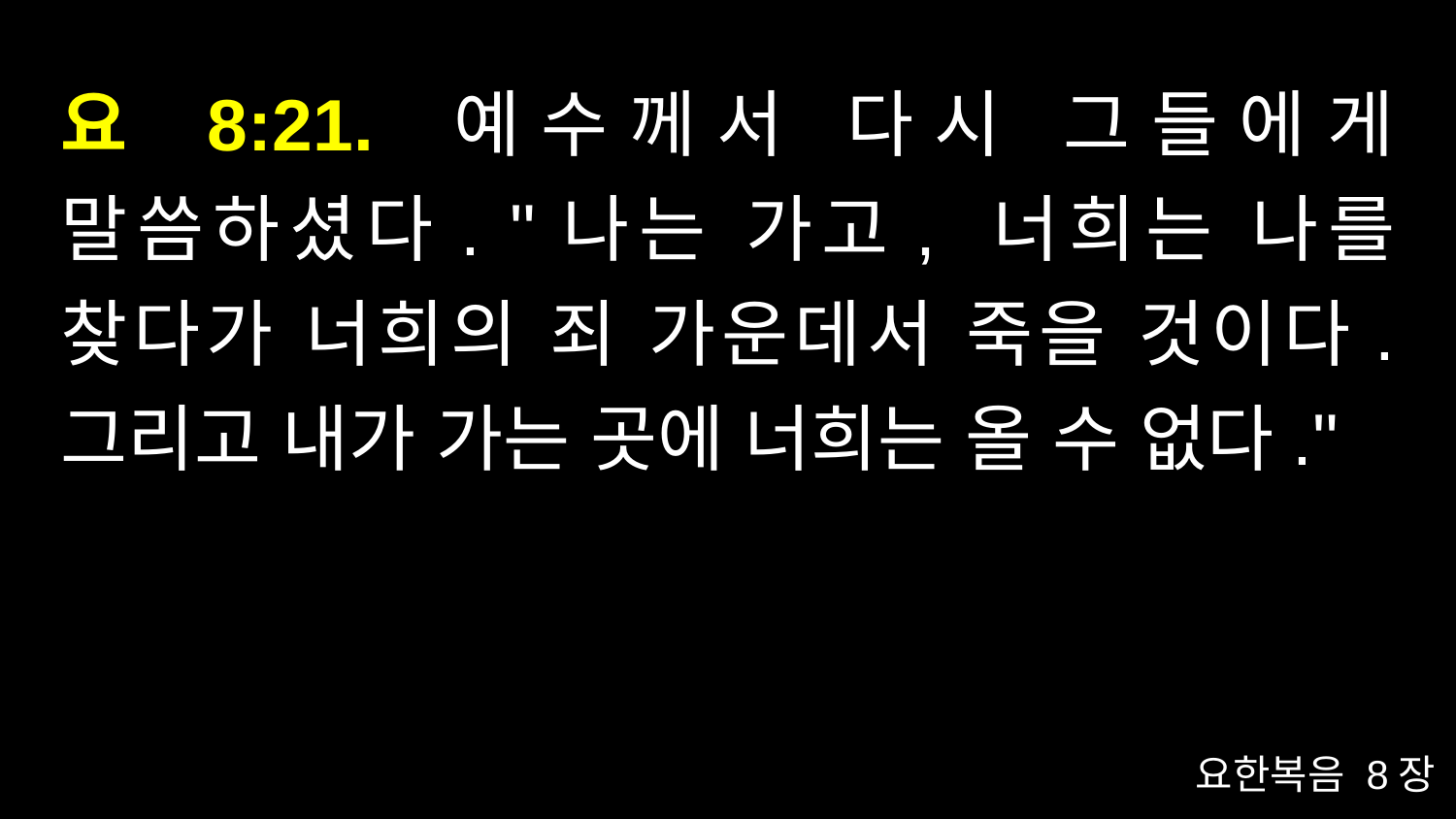

# 요 8:21. 예수께서 다시 그들에게 말씀하셨다. "나는 가고, 너희는 나를 찾다가 너희의 죄 가운데서 죽을 것이다. 그리고 내가 가는 곳에 너희는 올 수 없다."
요한복음 8장